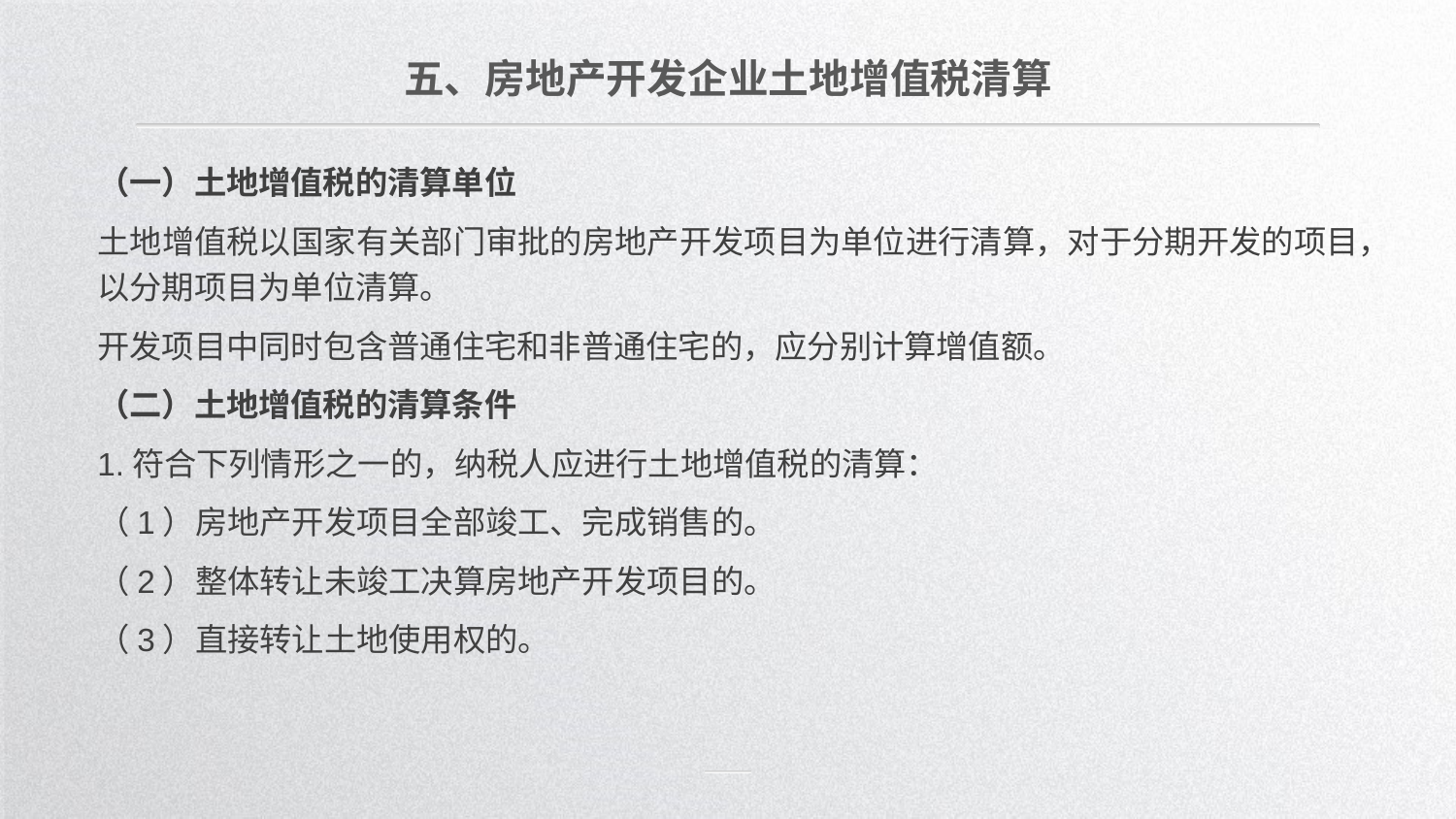

五、房地产开发企业土地增值税清算
（一）土地增值税的清算单位
土地增值税以国家有关部门审批的房地产开发项目为单位进行清算，对于分期开发的项目，以分期项目为单位清算。
开发项目中同时包含普通住宅和非普通住宅的，应分别计算增值额。
（二）土地增值税的清算条件
1.符合下列情形之一的，纳税人应进行土地增值税的清算：
（1）房地产开发项目全部竣工、完成销售的。
（2）整体转让未竣工决算房地产开发项目的。
（3）直接转让土地使用权的。